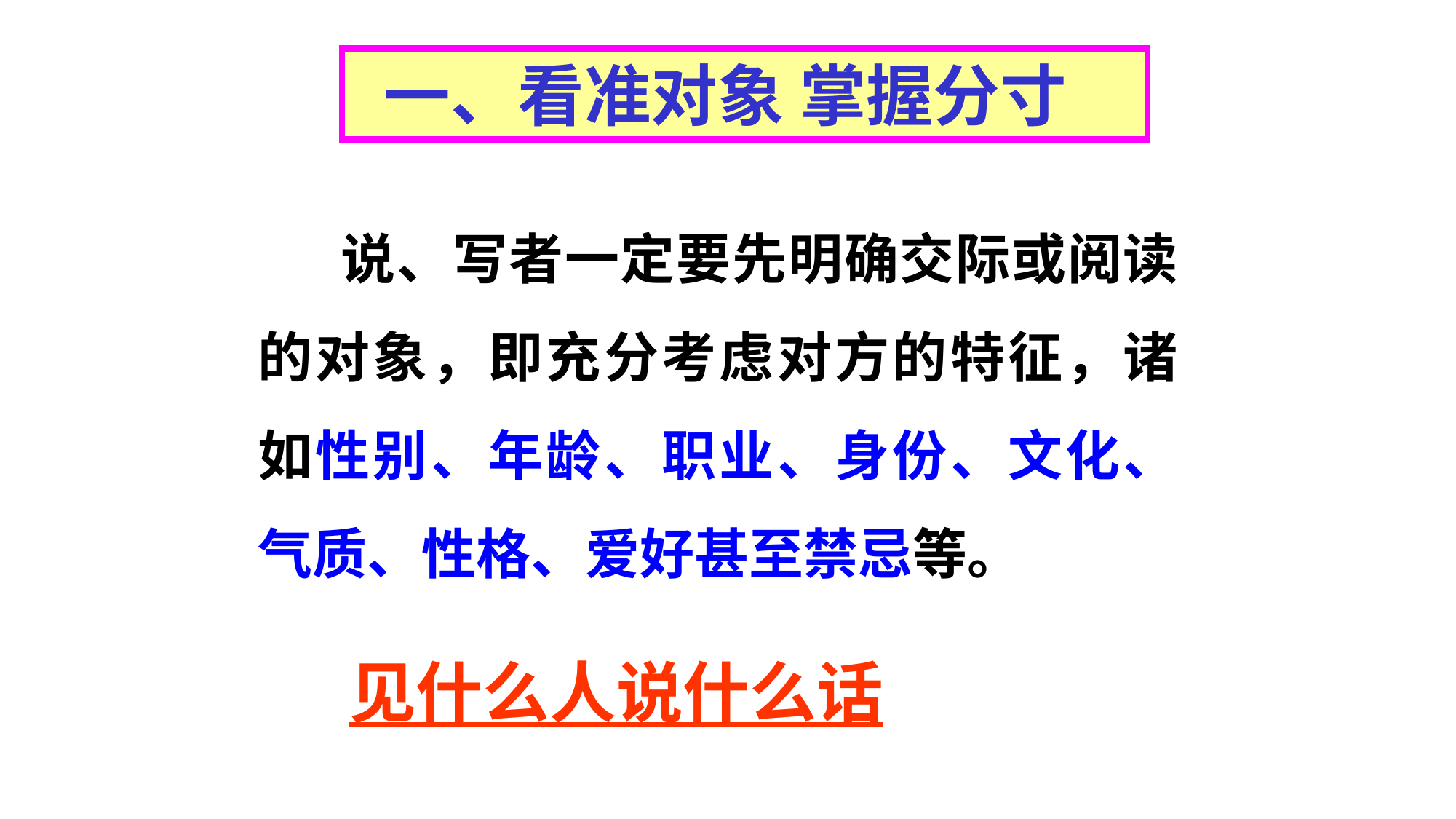

一、看准对象 掌握分寸
　  说、写者一定要先明确交际或阅读的对象，即充分考虑对方的特征，诸如性别、年龄、职业、身份、文化、气质、性格、爱好甚至禁忌等。

     见什么人说什么话